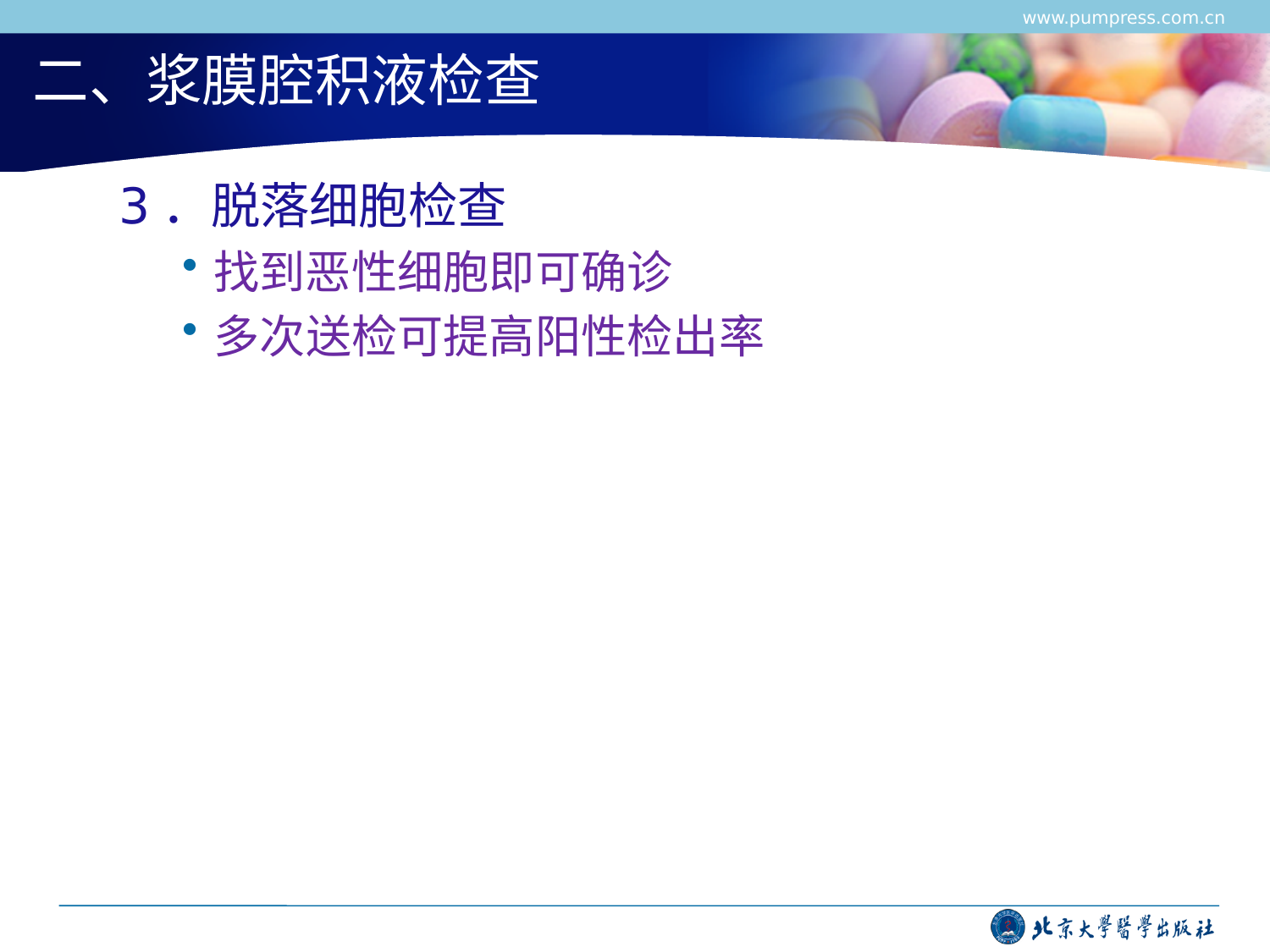

www.pumpress.com.cn
# 二、浆膜腔积液检查
3．脱落细胞检查
找到恶性细胞即可确诊
多次送检可提高阳性检出率